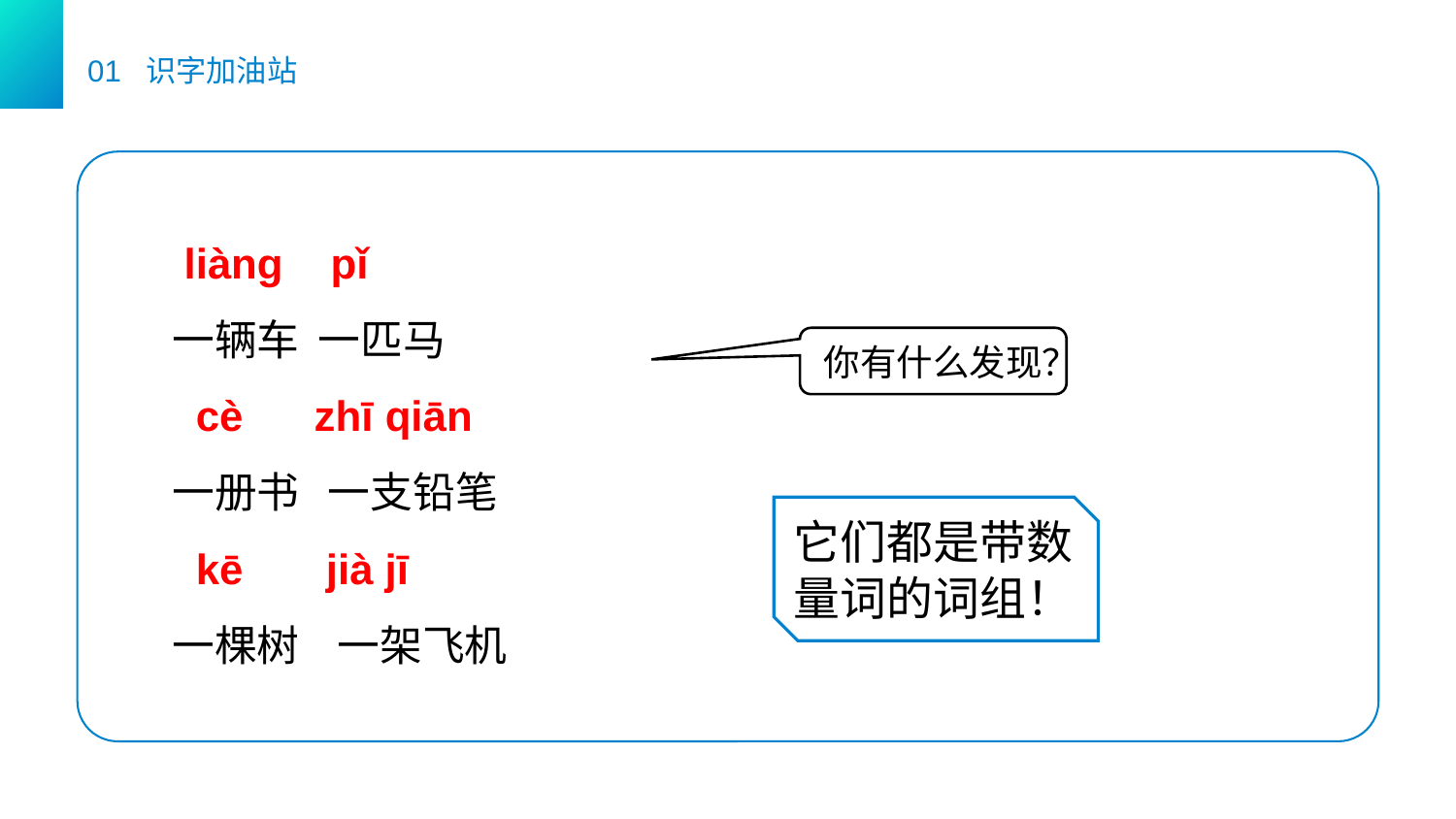

01  识字加油站

 liànɡ    pǐ
一辆车  一匹马
  cè      zhī qiān
一册书   一支铅笔
  kē       jià jī
一棵树    一架飞机
你有什么发现？
它们都是带数量词的词组！